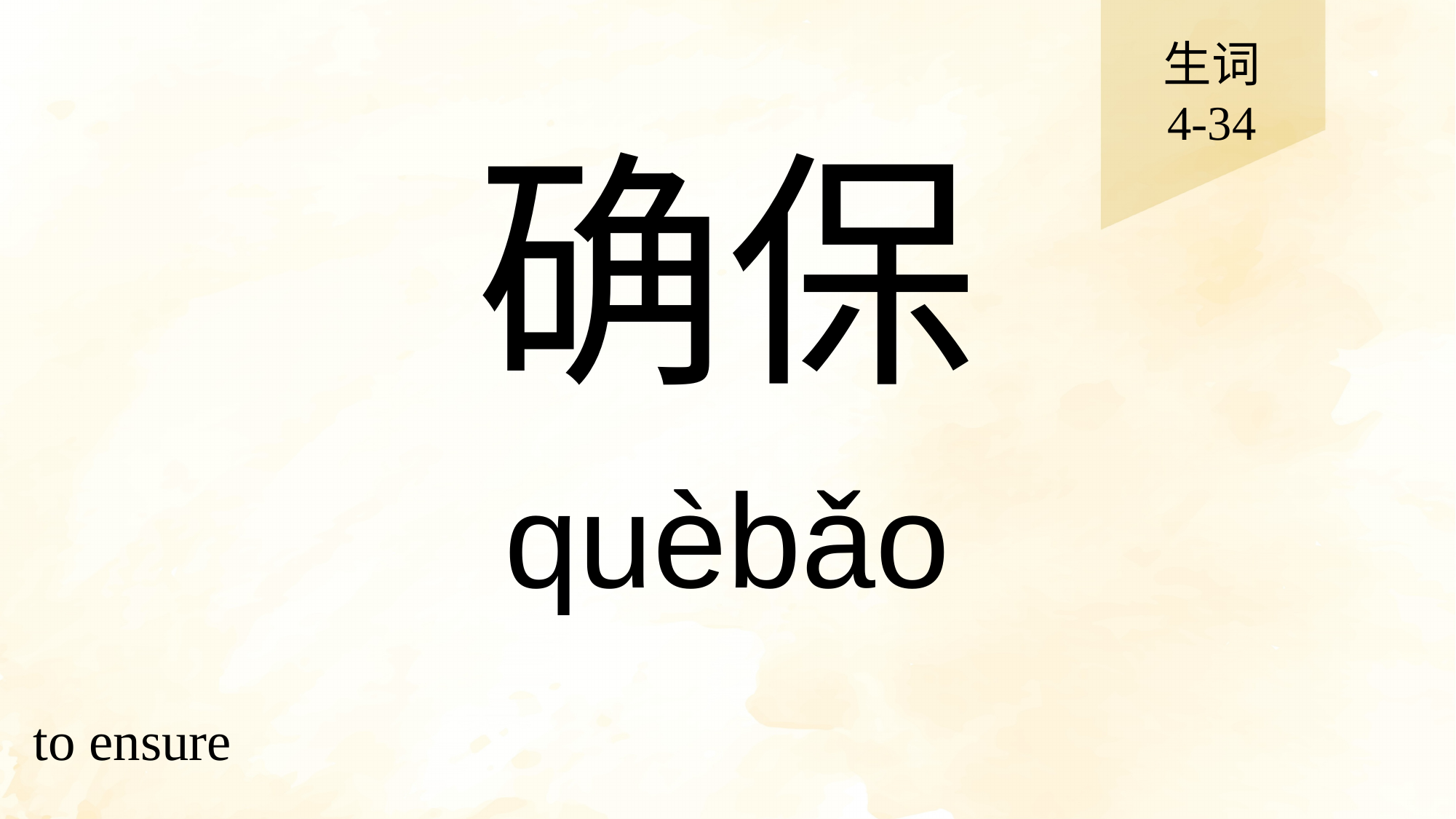

生词
4-34
# 确保
quèbǎo
to ensure